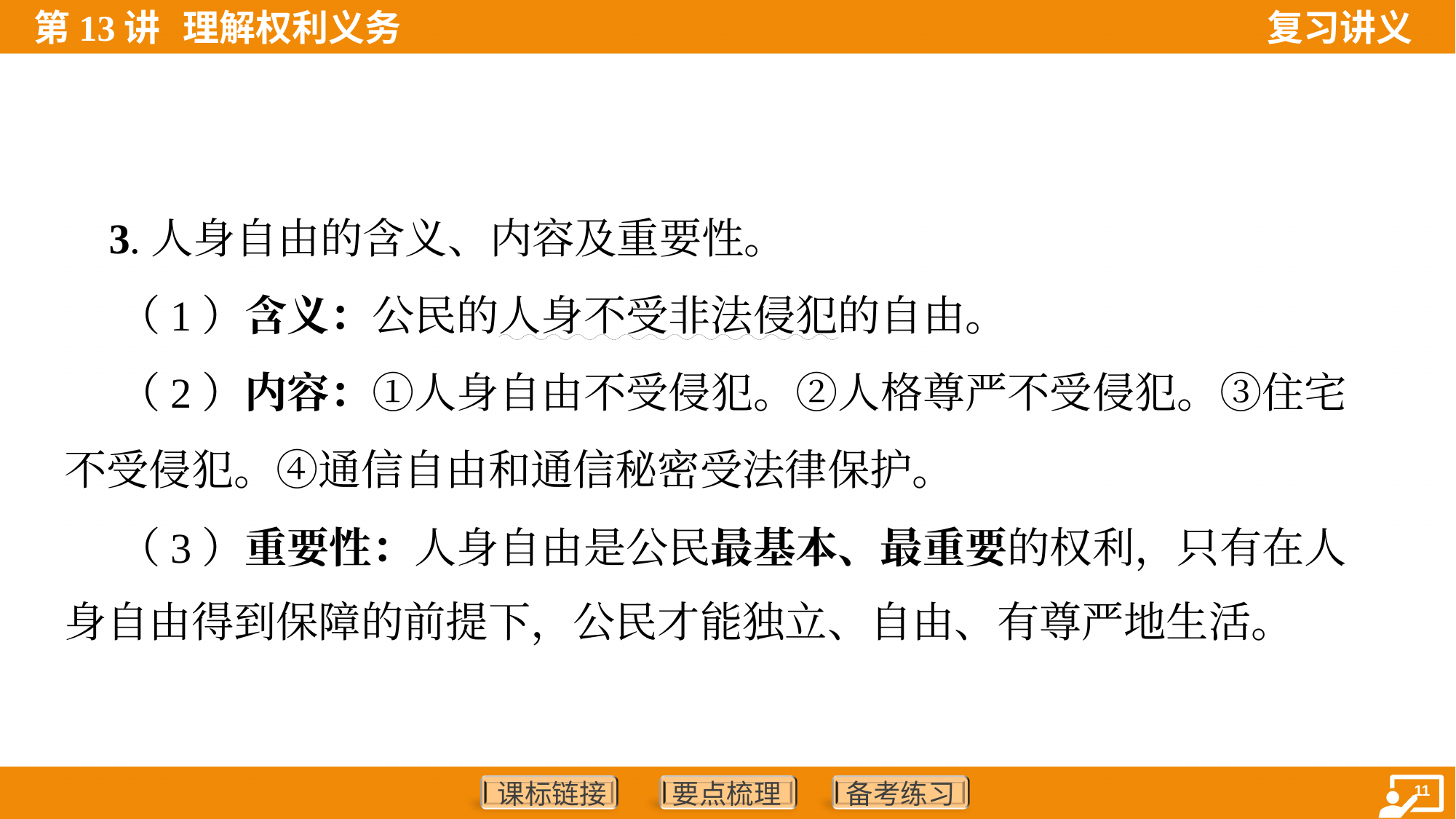

3.人身自由的含义、内容及重要性。
    （1）含义：公民的人身不受非法侵犯的自由。
    （2）内容：①人身自由不受侵犯。②人格尊严不受侵犯。③住宅
不受侵犯。④通信自由和通信秘密受法律保护。
    （3）重要性：人身自由是公民最基本、最重要的权利，只有在人
身自由得到保障的前提下，公民才能独立、自由、有尊严地生活。